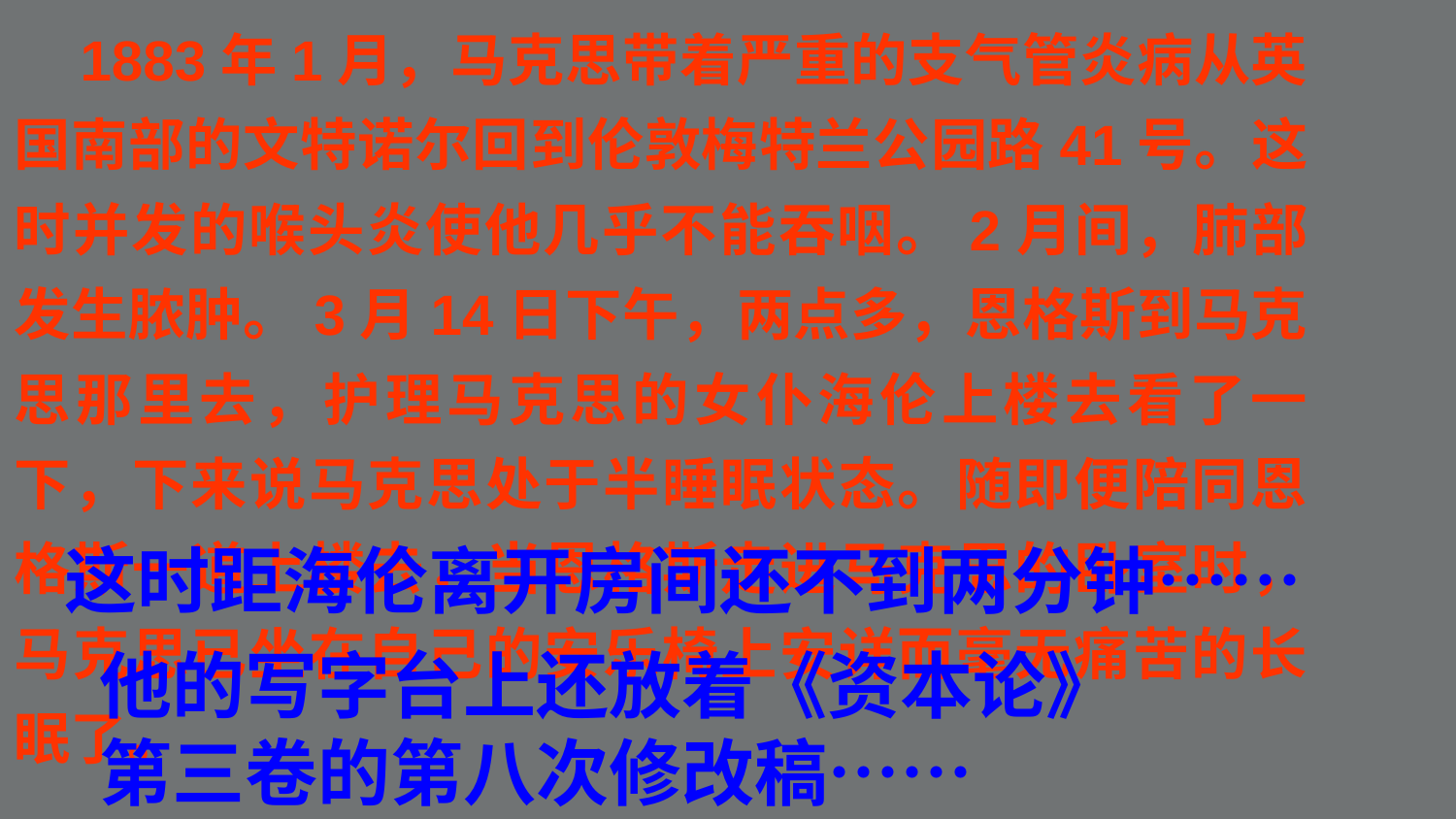

1883年1月，马克思带着严重的支气管炎病从英国南部的文特诺尔回到伦敦梅特兰公园路41号。这时并发的喉头炎使他几乎不能吞咽。2月间，肺部发生脓肿。3月14日下午，两点多，恩格斯到马克思那里去，护理马克思的女仆海伦上楼去看了一下，下来说马克思处于半睡眠状态。随即便陪同恩格斯一道上楼去，当恩格斯走进马克思的卧室时，马克思已坐在自己的安乐椅上安详而毫无痛苦的长眠了。
这时距海伦离开房间还不到两分钟……
他的写字台上还放着《资本论》第三卷的第八次修改稿……